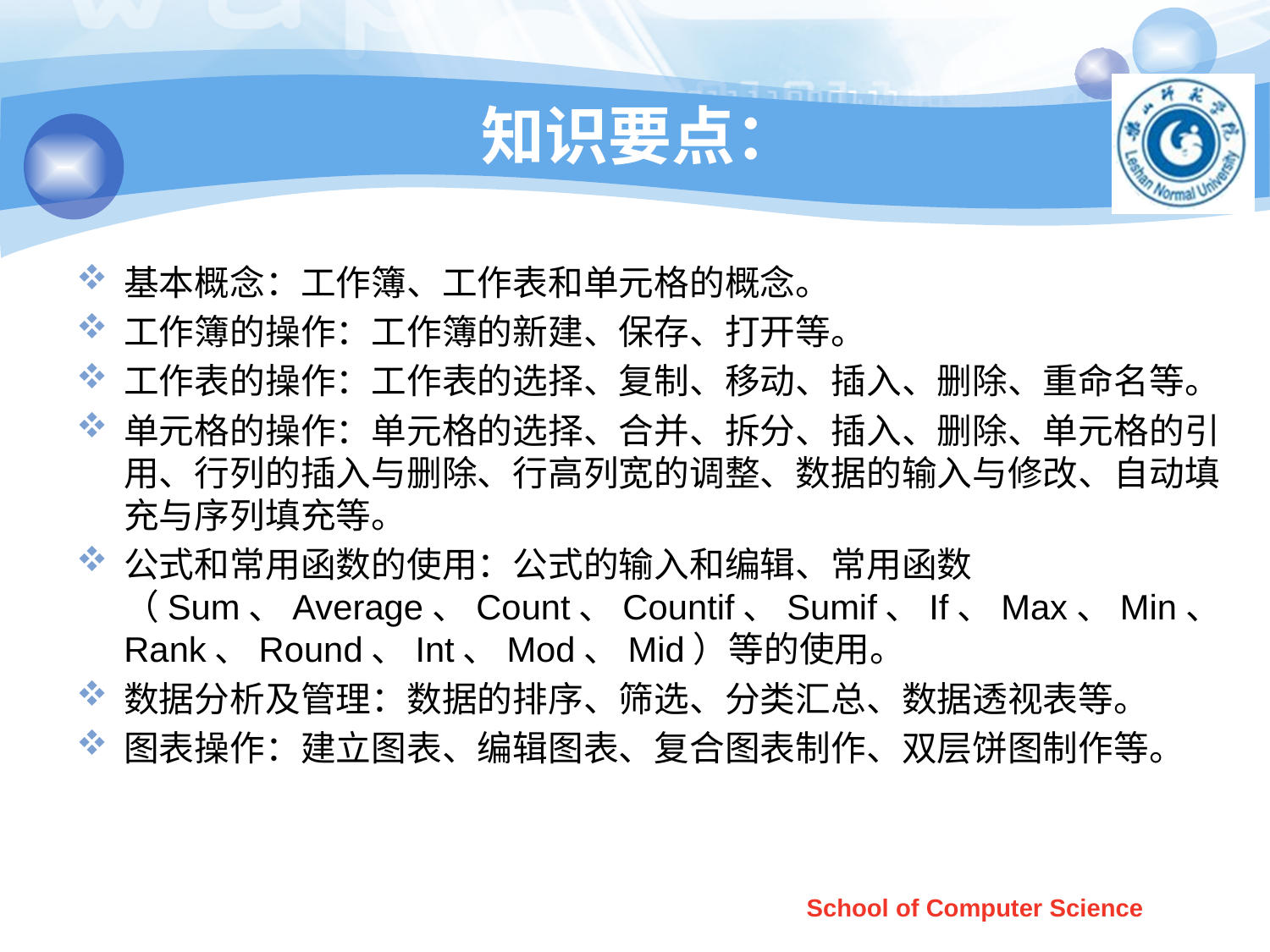

# 知识要点：
基本概念：工作簿、工作表和单元格的概念。
工作簿的操作：工作簿的新建、保存、打开等。
工作表的操作：工作表的选择、复制、移动、插入、删除、重命名等。
单元格的操作：单元格的选择、合并、拆分、插入、删除、单元格的引用、行列的插入与删除、行高列宽的调整、数据的输入与修改、自动填充与序列填充等。
公式和常用函数的使用：公式的输入和编辑、常用函数（Sum、Average、Count、Countif、Sumif、If、Max、Min、Rank、Round、Int、Mod、Mid）等的使用。
数据分析及管理：数据的排序、筛选、分类汇总、数据透视表等。
图表操作：建立图表、编辑图表、复合图表制作、双层饼图制作等。

School of Computer Science